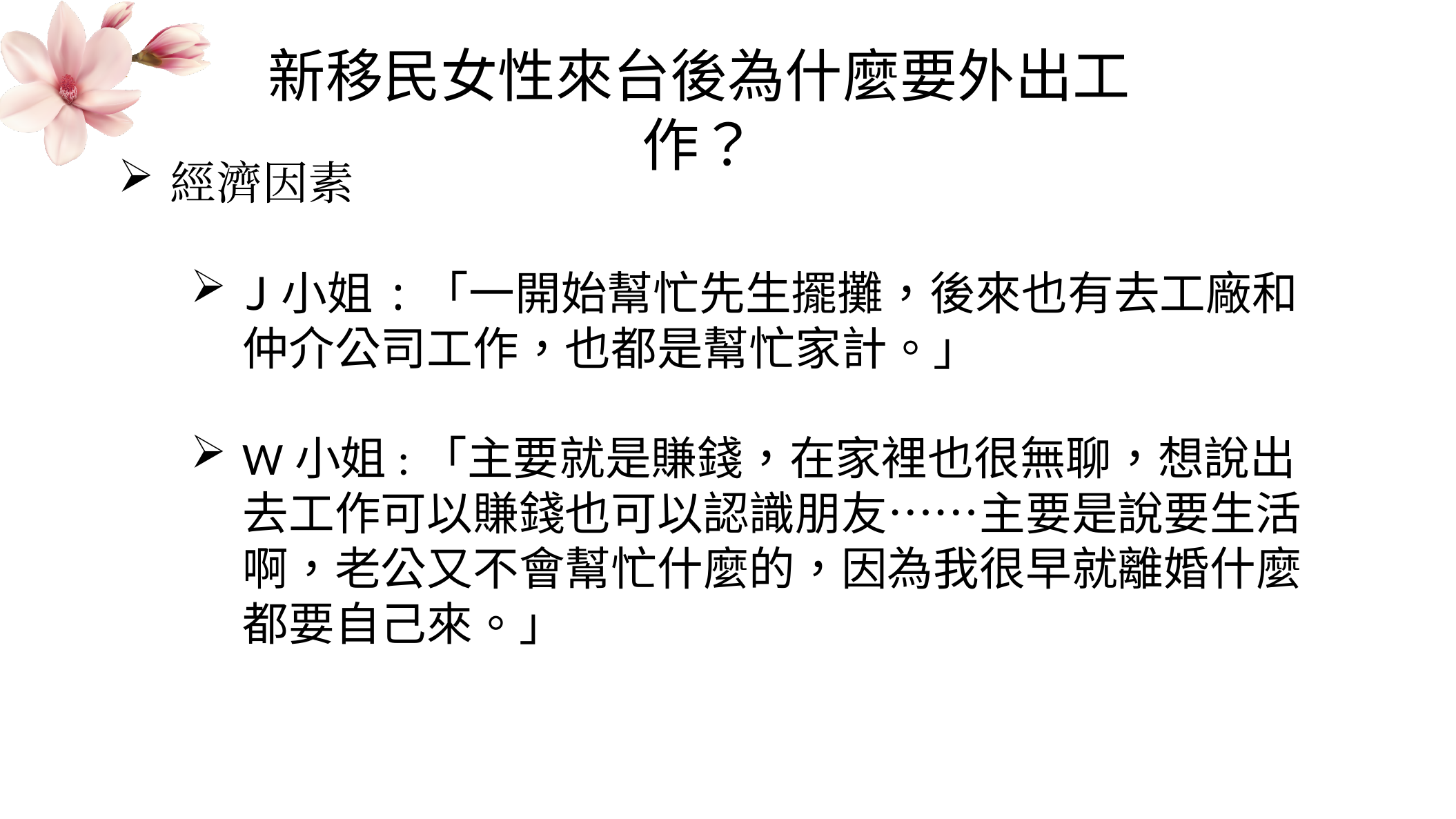

新移民女性來台後為什麼要外出工作？
經濟因素

J小姐:「一開始幫忙先生擺攤，後來也有去工廠和仲介公司工作，也都是幫忙家計。」

W小姐:「主要就是賺錢，在家裡也很無聊，想說出去工作可以賺錢也可以認識朋友……主要是說要生活啊，老公又不會幫忙什麼的，因為我很早就離婚什麼都要自己來。」